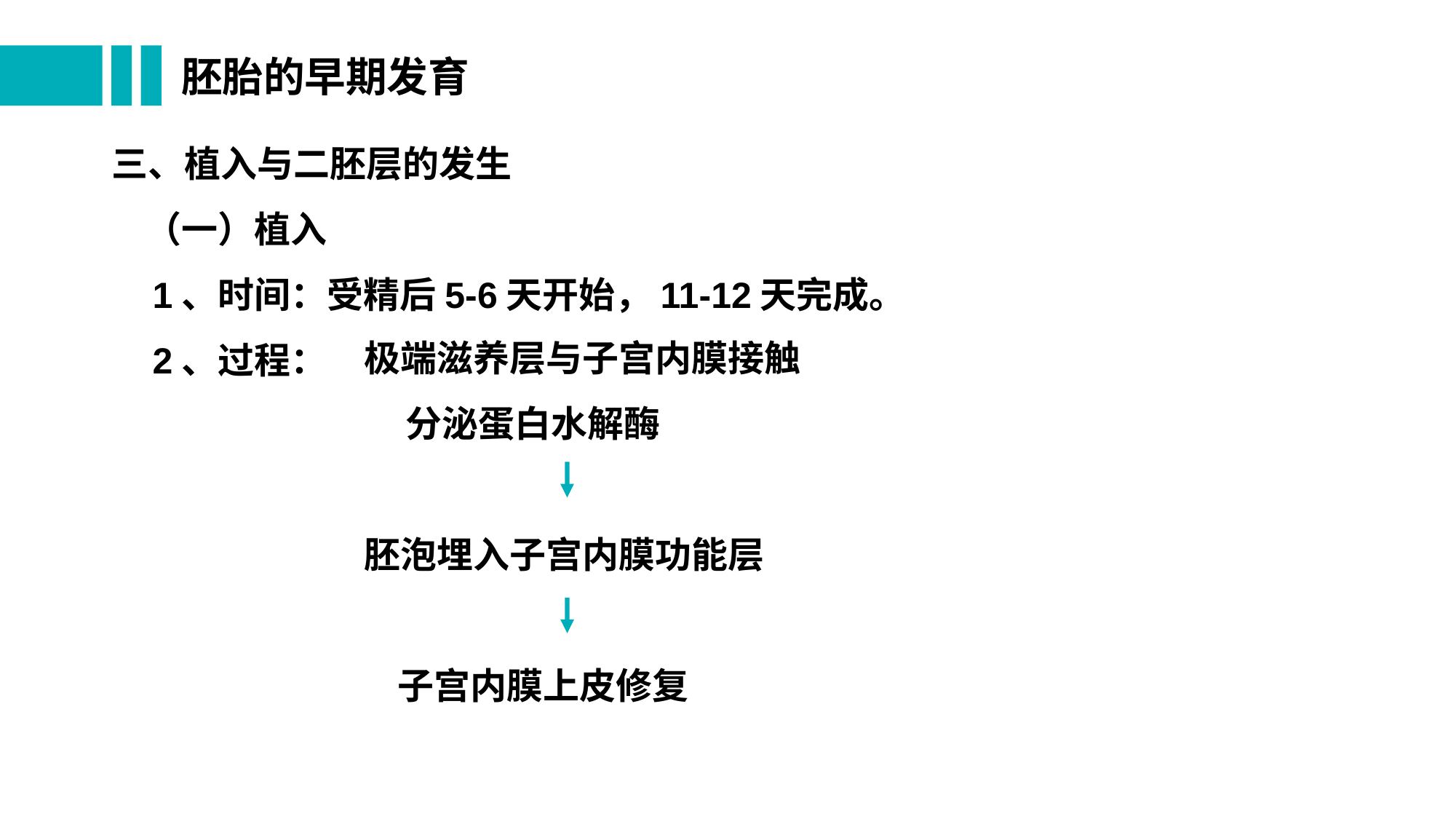

# 胚胎的早期发育

三、植入与二胚层的发生
   （一）植入
    1、时间：受精后5-6天开始，11-12天完成。
    2、过程：
极端滋养层与子宫内膜接触
    分泌蛋白水解酶

胚泡埋入子宫内膜功能层

   子宫内膜上皮修复